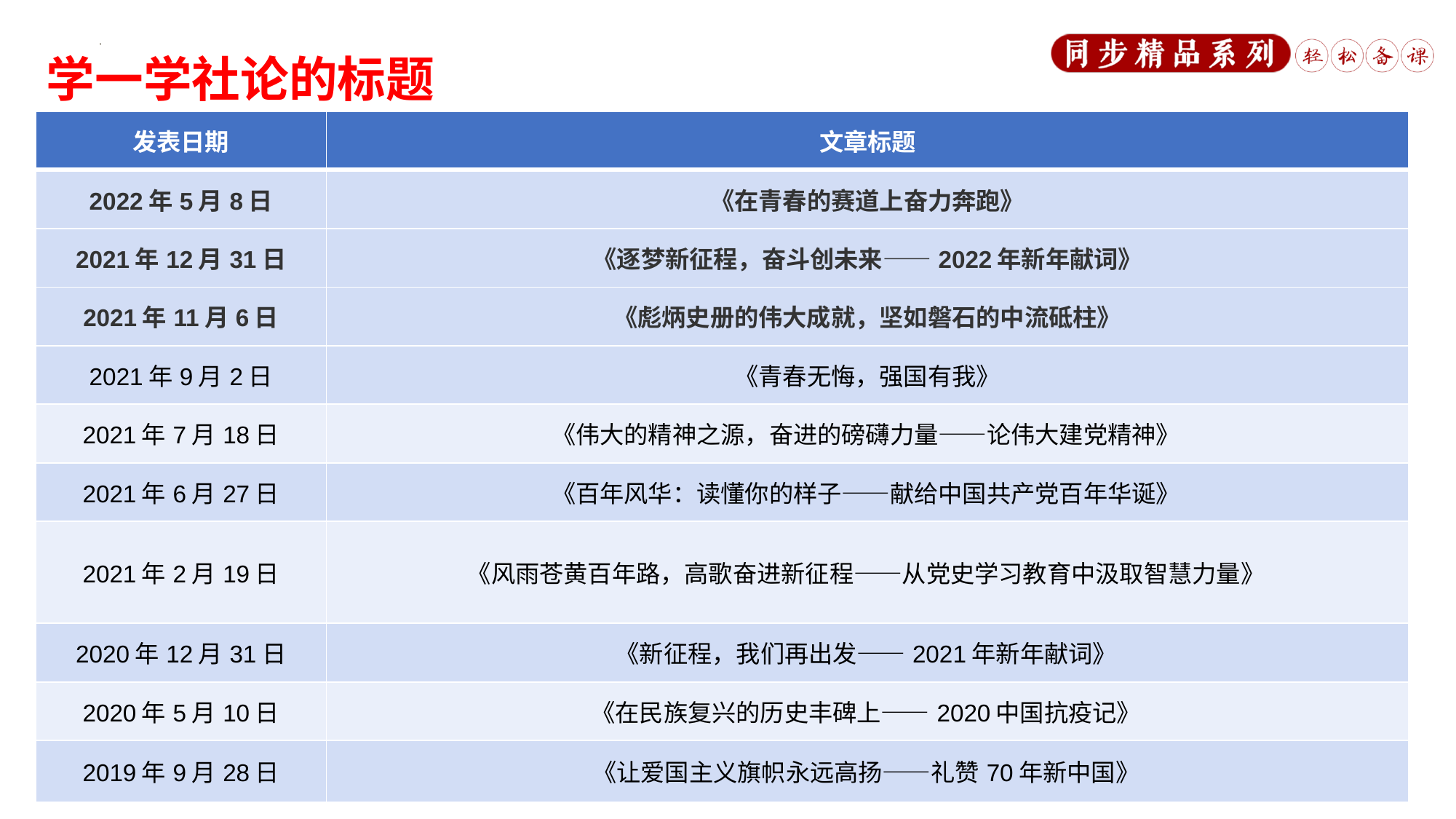

学一学社论的标题
| 发表日期 | 文章标题 |
| --- | --- |
| 2022年5月8日 | 《在青春的赛道上奋力奔跑》 |
| 2021年12月31日 | 《逐梦新征程，奋斗创未来——2022年新年献词》 |
| 2021年11月6日 | 《彪炳史册的伟大成就，坚如磐石的中流砥柱》 |
| 2021年9月2日 | 《青春无悔，强国有我》 |
| 2021年7月18日 | 《伟大的精神之源，奋进的磅礴力量——论伟大建党精神》 |
| 2021年6月27日 | 《百年风华：读懂你的样子——献给中国共产党百年华诞》 |
| 2021年2月19日 | 《风雨苍黄百年路，高歌奋进新征程——从党史学习教育中汲取智慧力量》 |
| 2020年12月31日 | 《新征程，我们再出发——2021年新年献词》 |
| 2020年5月10日 | 《在民族复兴的历史丰碑上——2020中国抗疫记》 |
| 2019年9月28日 | 《让爱国主义旗帜永远高扬——礼赞70年新中国》 |